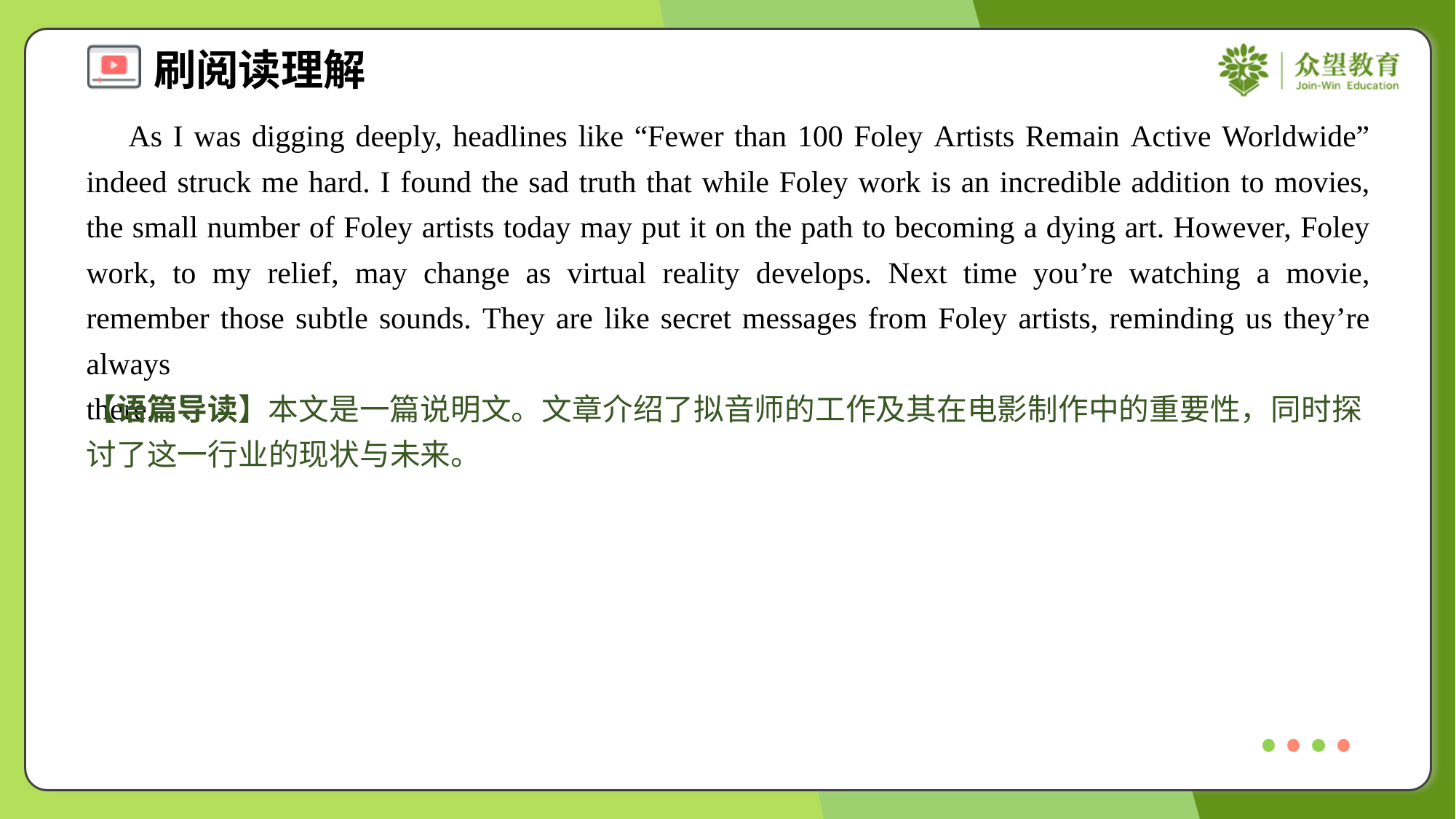

As I was digging deeply, headlines like “Fewer than 100 Foley Artists Remain Active Worldwide” indeed struck me hard. I found the sad truth that while Foley work is an incredible addition to movies, the small number of Foley artists today may put it on the path to becoming a dying art. However, Foley work, to my relief, may change as virtual reality develops. Next time you’re watching a movie, remember those subtle sounds. They are like secret messages from Foley artists, reminding us they’re always there.#1.6
【语篇导读】本文是一篇说明文。文章介绍了拟音师的工作及其在电影制作中的重要性，同时探讨了这一行业的现状与未来。